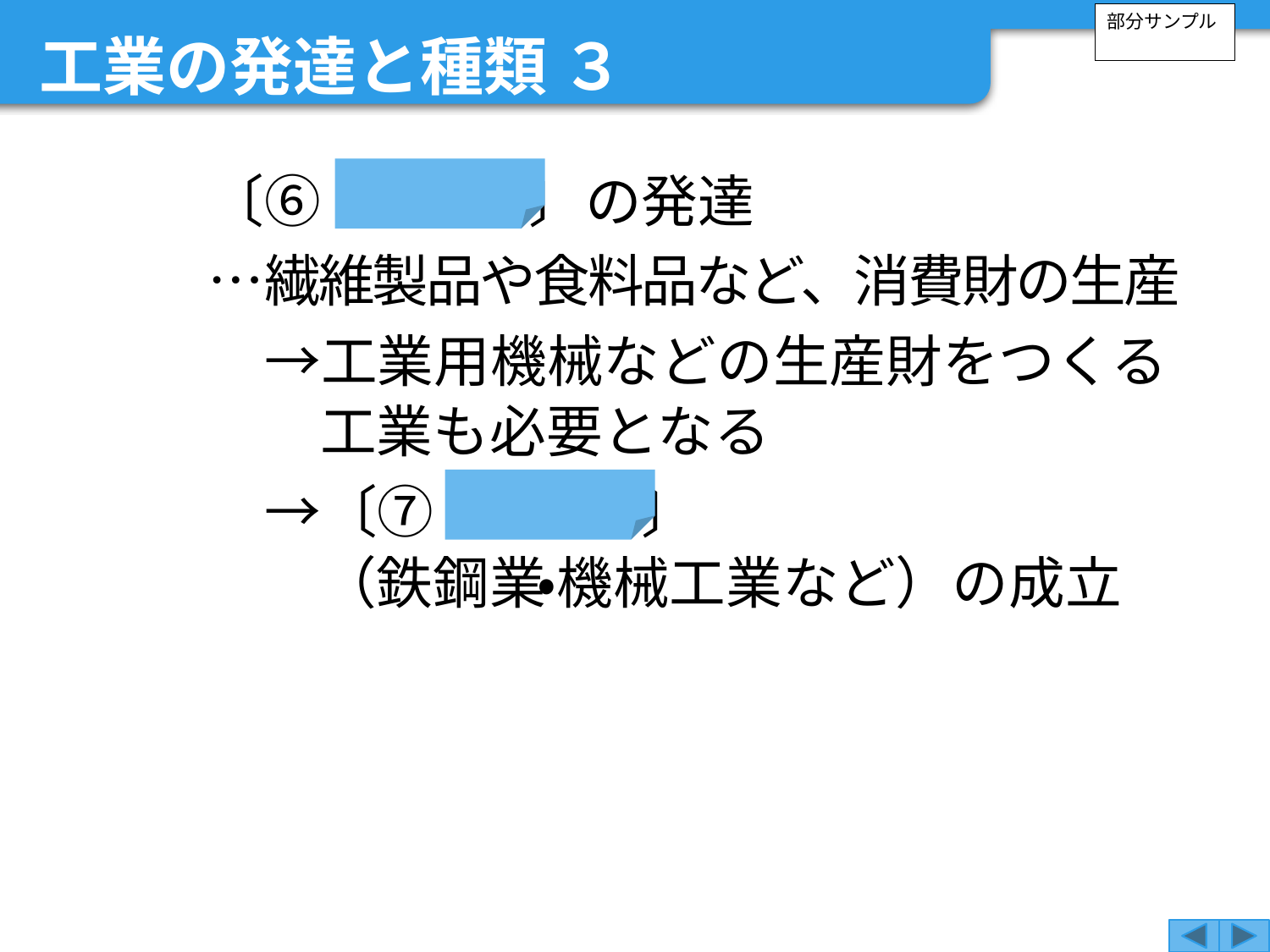

工業の発達と種類 ３
部分サンプル

　　〔⑥ 軽工業  〕の発達
　　…繊維製品や食料品など、消費財の生産
　　　→工業用機械などの生産財をつくる
工業も必要となる
　　　→〔⑦ 重工業  〕
（鉄鋼業・機械工業など）の成立